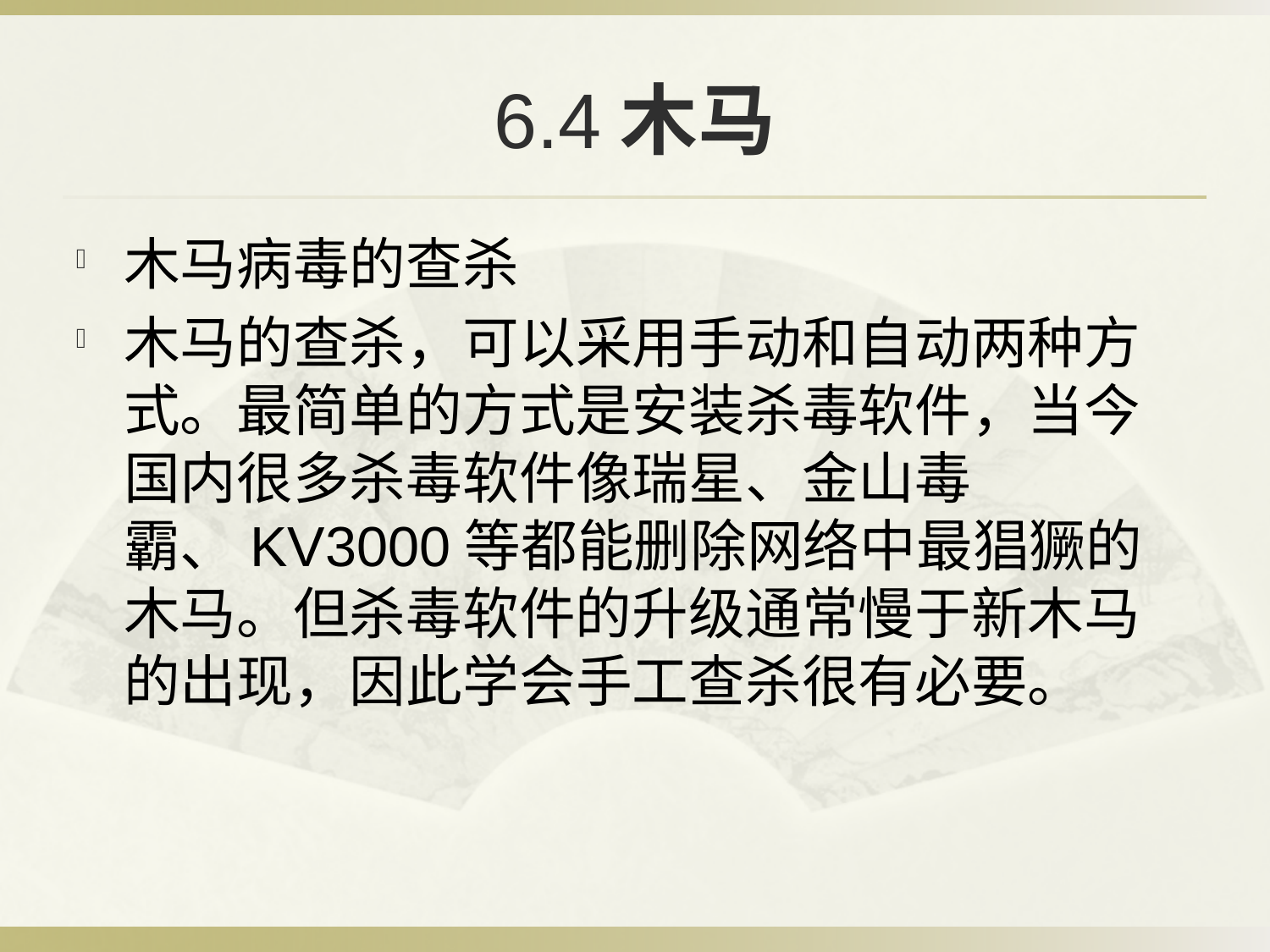

# 6.4木马
木马病毒的查杀
木马的查杀，可以采用手动和自动两种方式。最简单的方式是安装杀毒软件，当今国内很多杀毒软件像瑞星、金山毒霸、KV3000等都能删除网络中最猖獗的木马。但杀毒软件的升级通常慢于新木马的出现，因此学会手工查杀很有必要。